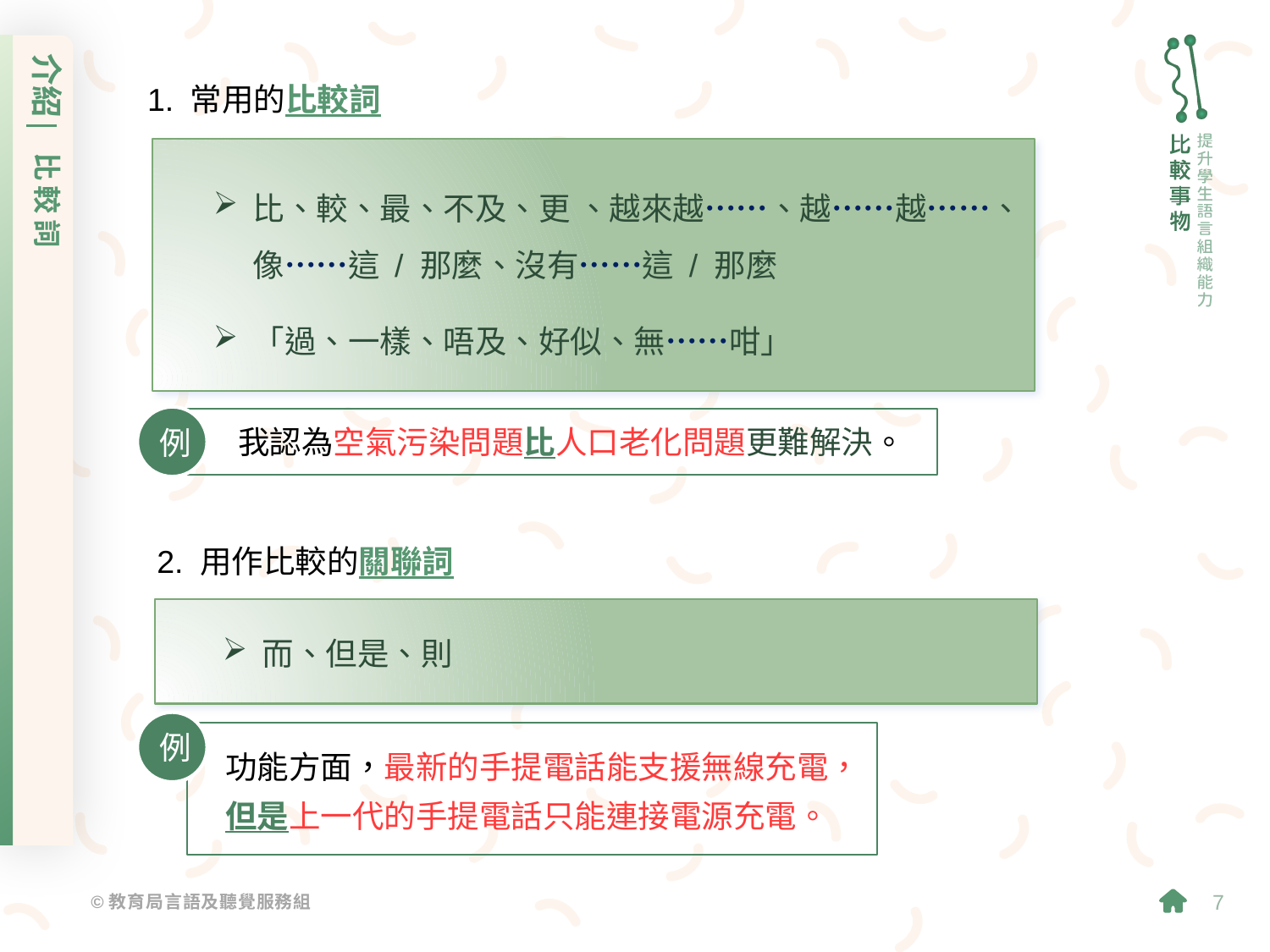

介紹
比較詞
1. 常用的比較詞

比、較、最、不及、更 、越來越……、越……越……、像……這 / 那麼、沒有……這 / 那麼
「過、一樣、唔及、好似、無……咁」
例

我認為空氣污染問題比人口老化問題更難解決。
2. 用作比較的關聯詞

而、但是、則
例

功能方面，最新的手提電話能支援無線充電，但是上一代的手提電話只能連接電源充電。
7